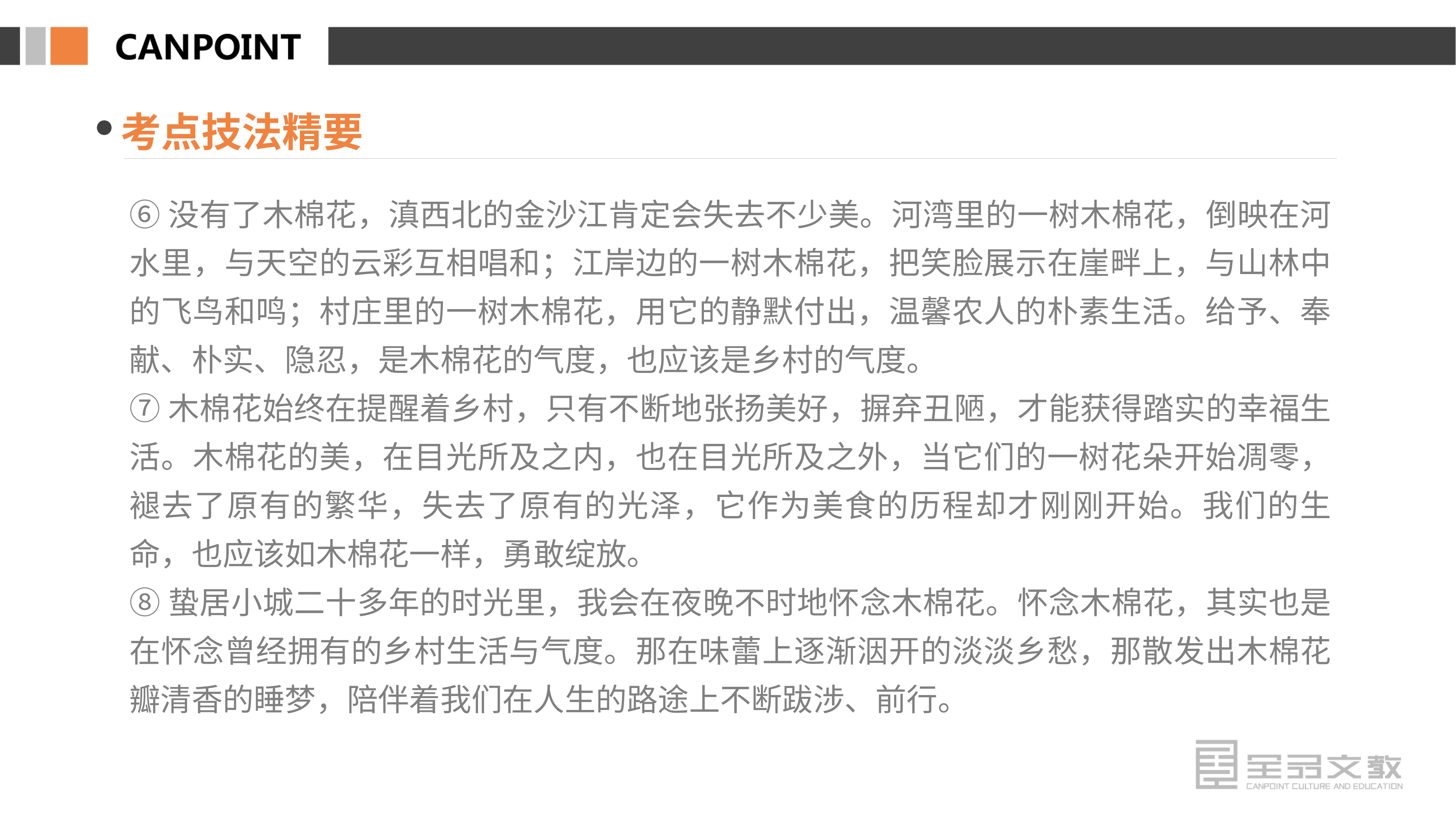

考点技法精要

⑥没有了木棉花，滇西北的金沙江肯定会失去不少美。河湾里的一树木棉花，倒映在河水里，与天空的云彩互相唱和；江岸边的一树木棉花，把笑脸展示在崖畔上，与山林中的飞鸟和鸣；村庄里的一树木棉花，用它的静默付出，温馨农人的朴素生活。给予、奉献、朴实、隐忍，是木棉花的气度，也应该是乡村的气度。
⑦木棉花始终在提醒着乡村，只有不断地张扬美好，摒弃丑陋，才能获得踏实的幸福生活。木棉花的美，在目光所及之内，也在目光所及之外，当它们的一树花朵开始凋零，褪去了原有的繁华，失去了原有的光泽，它作为美食的历程却才刚刚开始。我们的生命，也应该如木棉花一样，勇敢绽放。
⑧蛰居小城二十多年的时光里，我会在夜晚不时地怀念木棉花。怀念木棉花，其实也是在怀念曾经拥有的乡村生活与气度。那在味蕾上逐渐洇开的淡淡乡愁，那散发出木棉花瓣清香的睡梦，陪伴着我们在人生的路途上不断跋涉、前行。